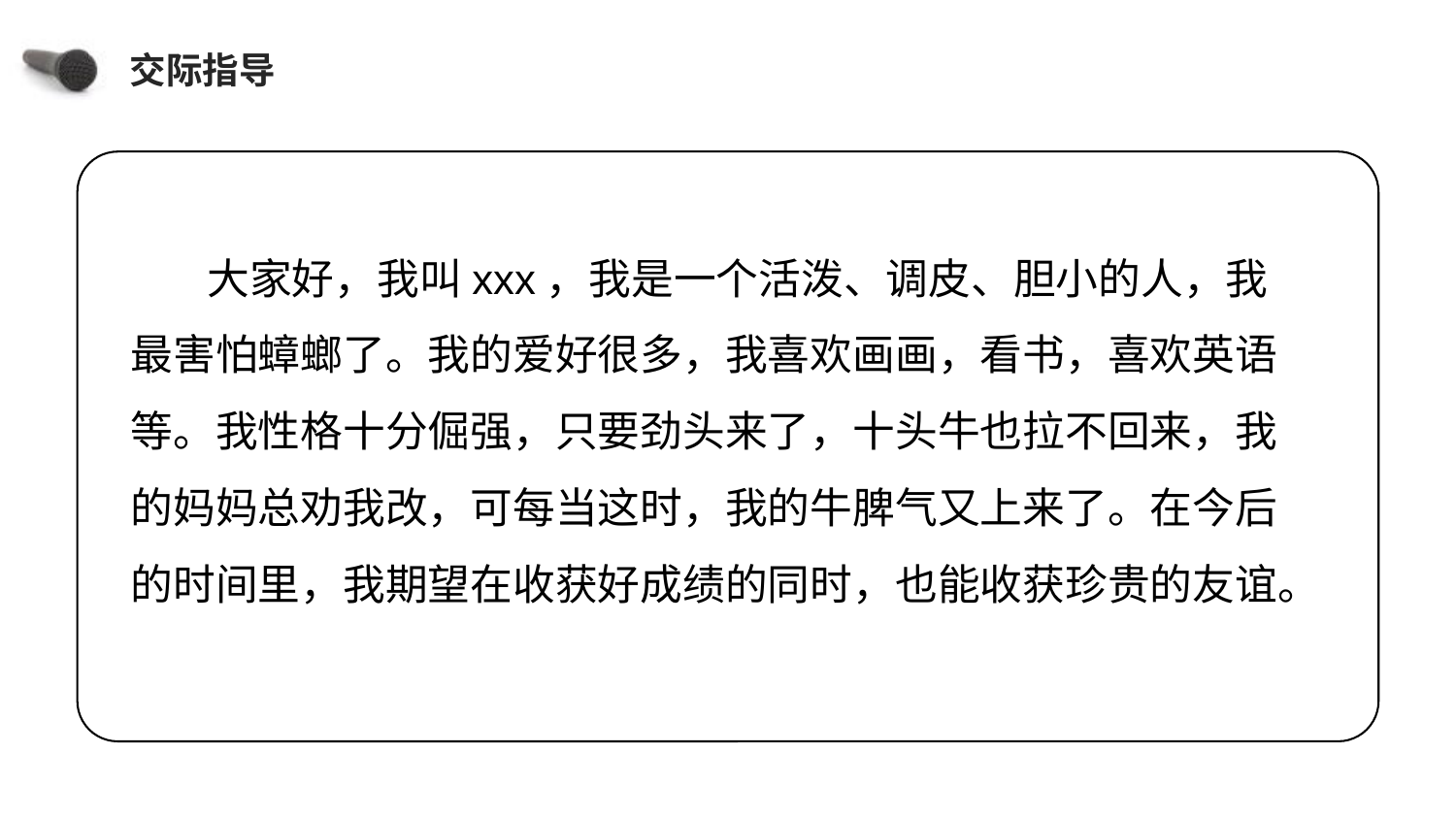

交际指导
       大家好，我叫xxx，我是一个活泼、调皮、胆小的人，我最害怕蟑螂了。我的爱好很多，我喜欢画画，看书，喜欢英语等。我性格十分倔强，只要劲头来了，十头牛也拉不回来，我的妈妈总劝我改，可每当这时，我的牛脾气又上来了。在今后的时间里，我期望在收获好成绩的同时，也能收获珍贵的友谊。